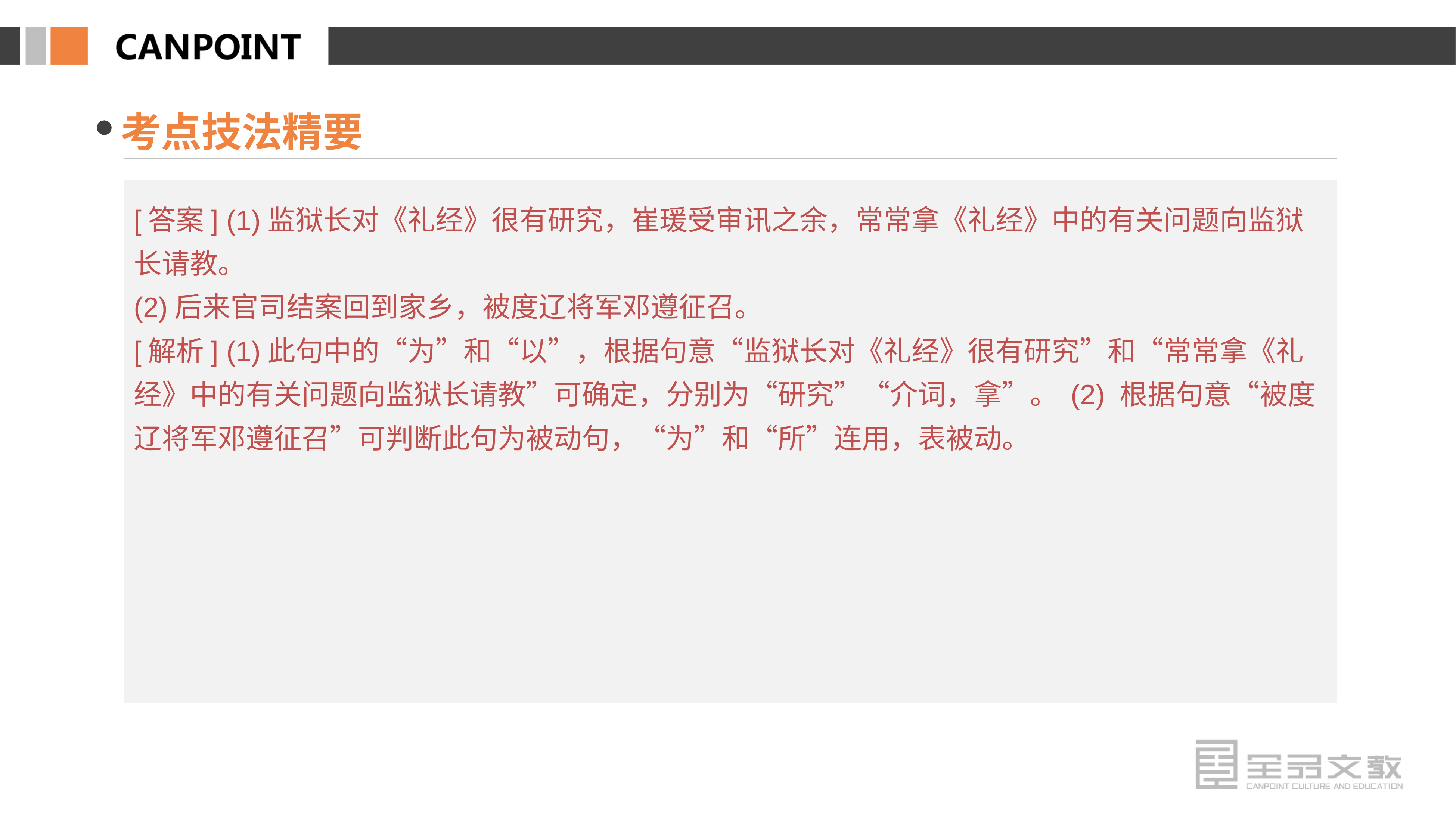

考点技法精要

[答案] (1)监狱长对《礼经》很有研究，崔瑗受审讯之余，常常拿《礼经》中的有关问题向监狱长请教。
(2)后来官司结案回到家乡，被度辽将军邓遵征召。
[解析] (1)此句中的“为”和“以”，根据句意“监狱长对《礼经》很有研究”和“常常拿《礼经》中的有关问题向监狱长请教”可确定，分别为“研究”“介词，拿”。 (2) 根据句意“被度辽将军邓遵征召”可判断此句为被动句，“为”和“所”连用，表被动。